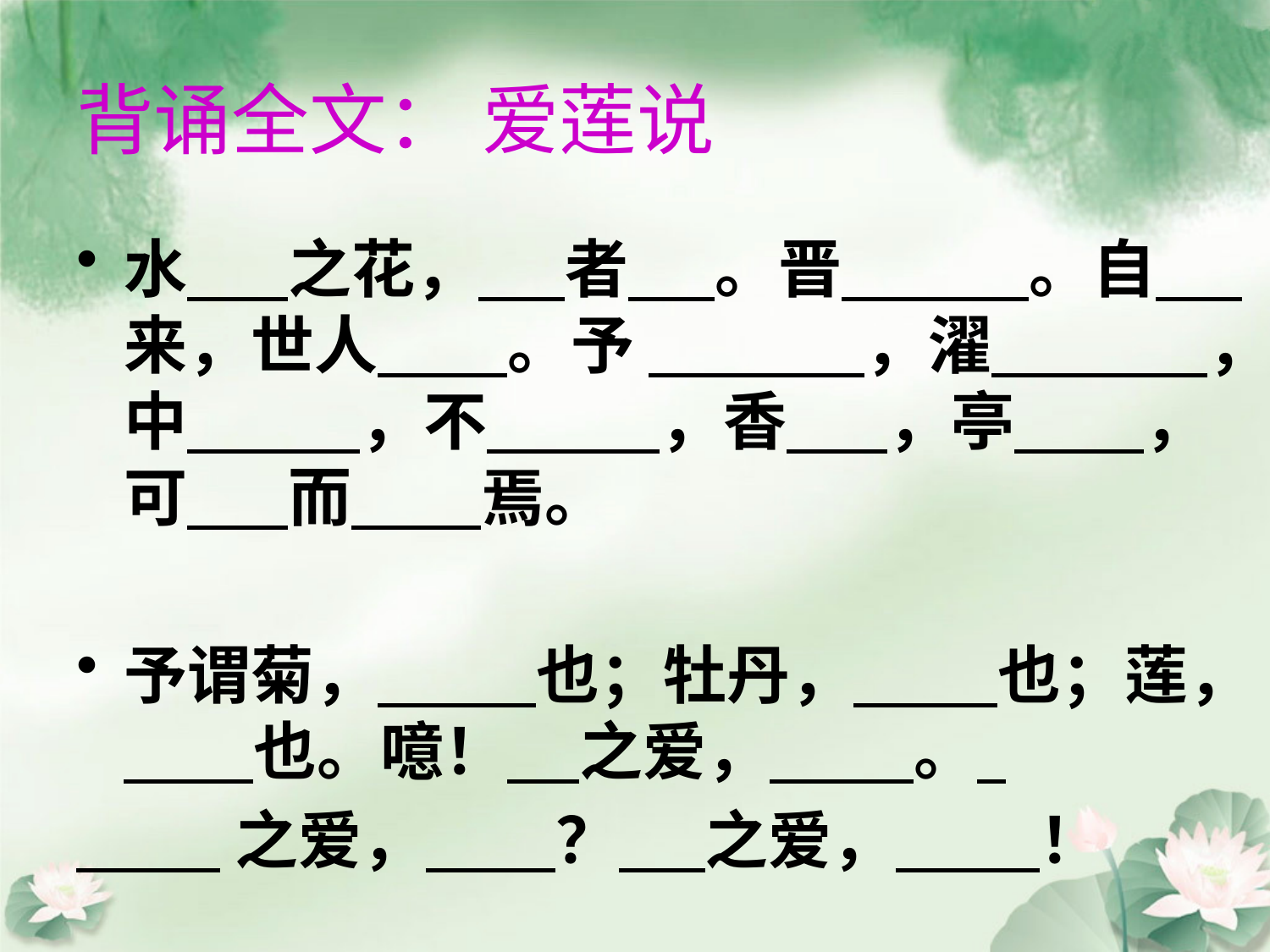

# 背诵全文： 爱莲说
水       之花，      者      。晋             。自       来，世人         。予                ，濯               ，中            ，不            ，香       ，亭         ，可       而         焉。

予谓菊，           也；牡丹，          也；莲，          也。噫！     之爱，          。
          之爱，         ？      之爱，          ！